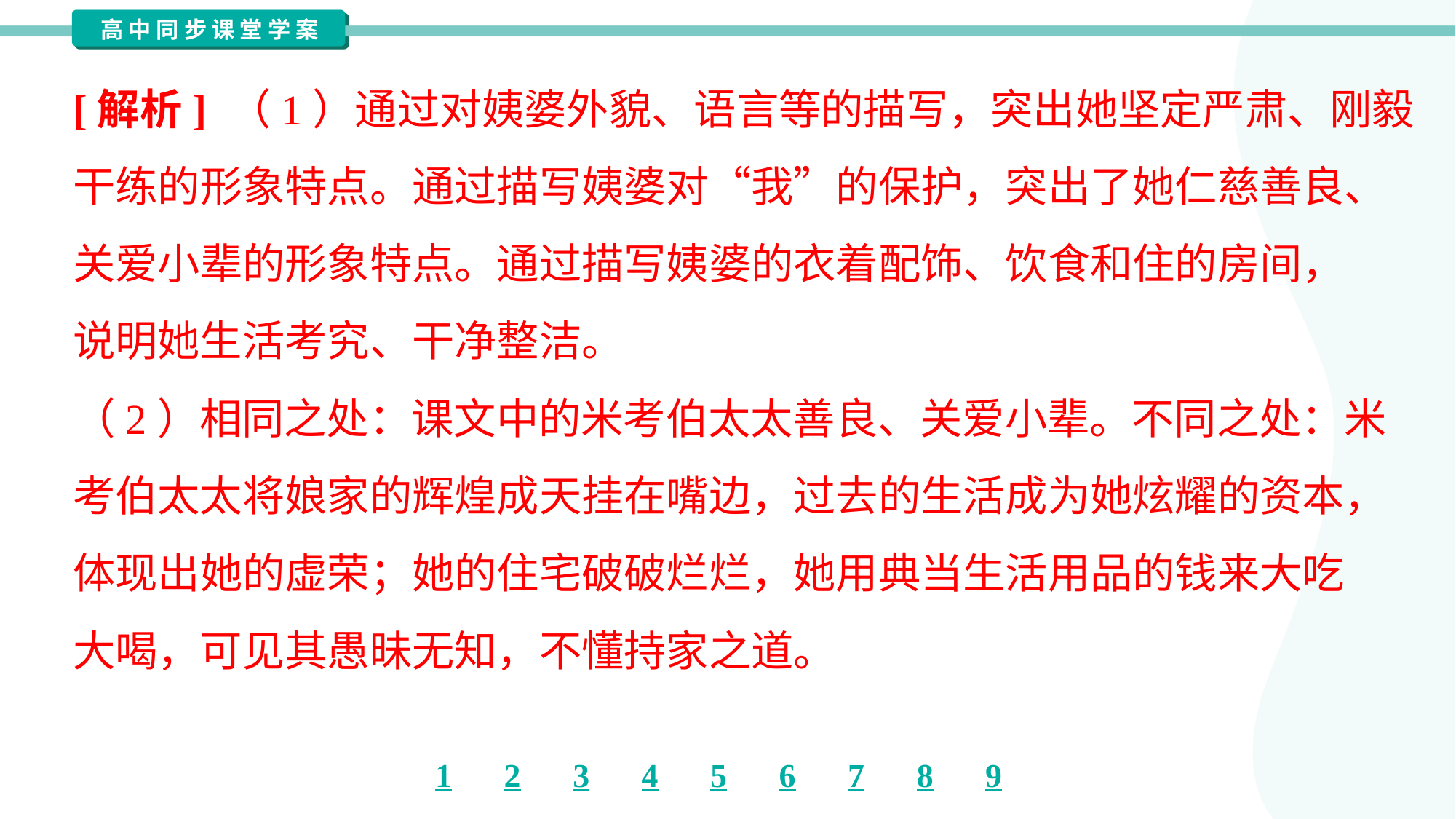

[解析] （1）通过对姨婆外貌、语言等的描写，突出她坚定严肃、刚毅
干练的形象特点。通过描写姨婆对“我”的保护，突出了她仁慈善良、
关爱小辈的形象特点。通过描写姨婆的衣着配饰、饮食和住的房间，
说明她生活考究、干净整洁。
（2）相同之处：课文中的米考伯太太善良、关爱小辈。不同之处：米
考伯太太将娘家的辉煌成天挂在嘴边，过去的生活成为她炫耀的资本，
体现出她的虚荣；她的住宅破破烂烂，她用典当生活用品的钱来大吃
大喝，可见其愚昧无知，不懂持家之道。